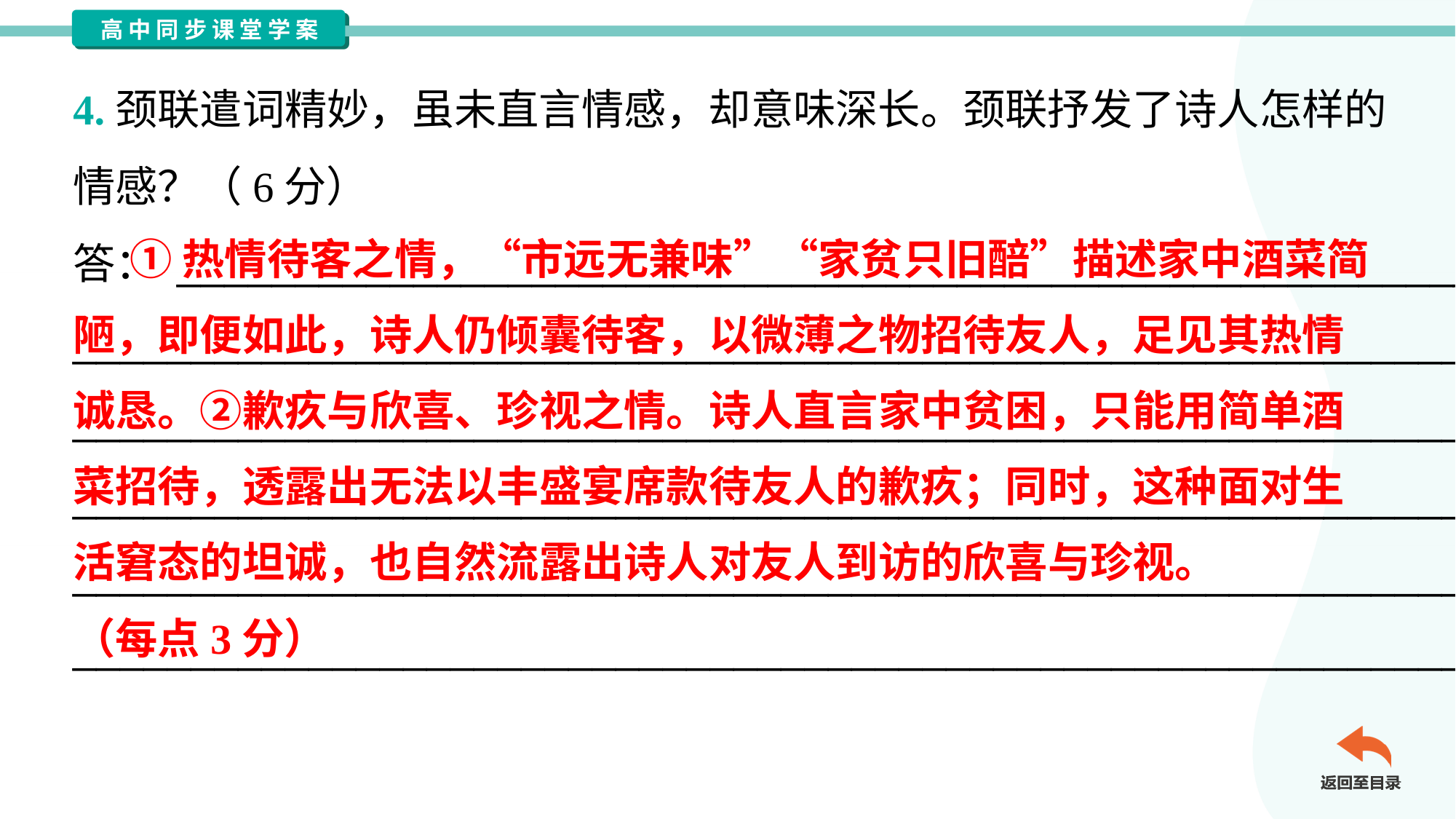

4.颈联遣词精妙，虽未直言情感，却意味深长。颈联抒发了诗人怎样的
情感？（6分）
答： ________________________________________________________
_____________________________________________________________
_____________________________________________________________
_____________________________________________________________
_____________________________________________________________
_____________________________________________________________
      ①热情待客之情，“市远无兼味”“家贫只旧醅”描述家中酒菜简
陋，即便如此，诗人仍倾囊待客，以微薄之物招待友人，足见其热情
诚恳。②歉疚与欣喜、珍视之情。诗人直言家中贫困，只能用简单酒
菜招待，透露出无法以丰盛宴席款待友人的歉疚；同时，这种面对生
活窘态的坦诚，也自然流露出诗人对友人到访的欣喜与珍视。
（每点3分）